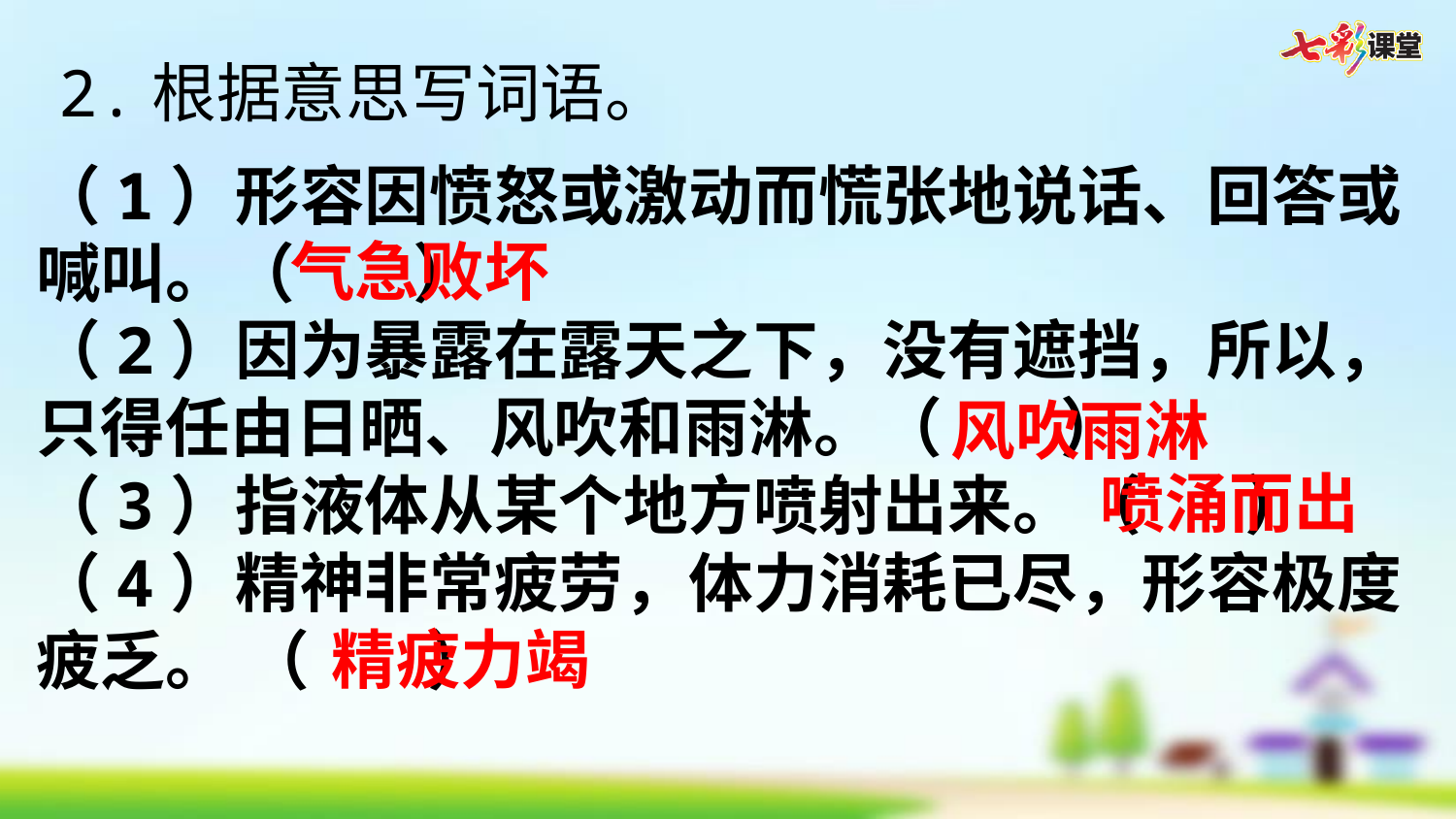

2.根据意思写词语。
（1）形容因愤怒或激动而慌张地说话、回答或喊叫。（        ）
（2）因为暴露在露天之下，没有遮挡，所以，只得任由日晒、风吹和雨淋。（        ）
（3）指液体从某个地方喷射出来。（       ）
（4）精神非常疲劳，体力消耗已尽，形容极度疲乏。 （        ）

气急败坏
风吹雨淋
喷涌而出
精疲力竭